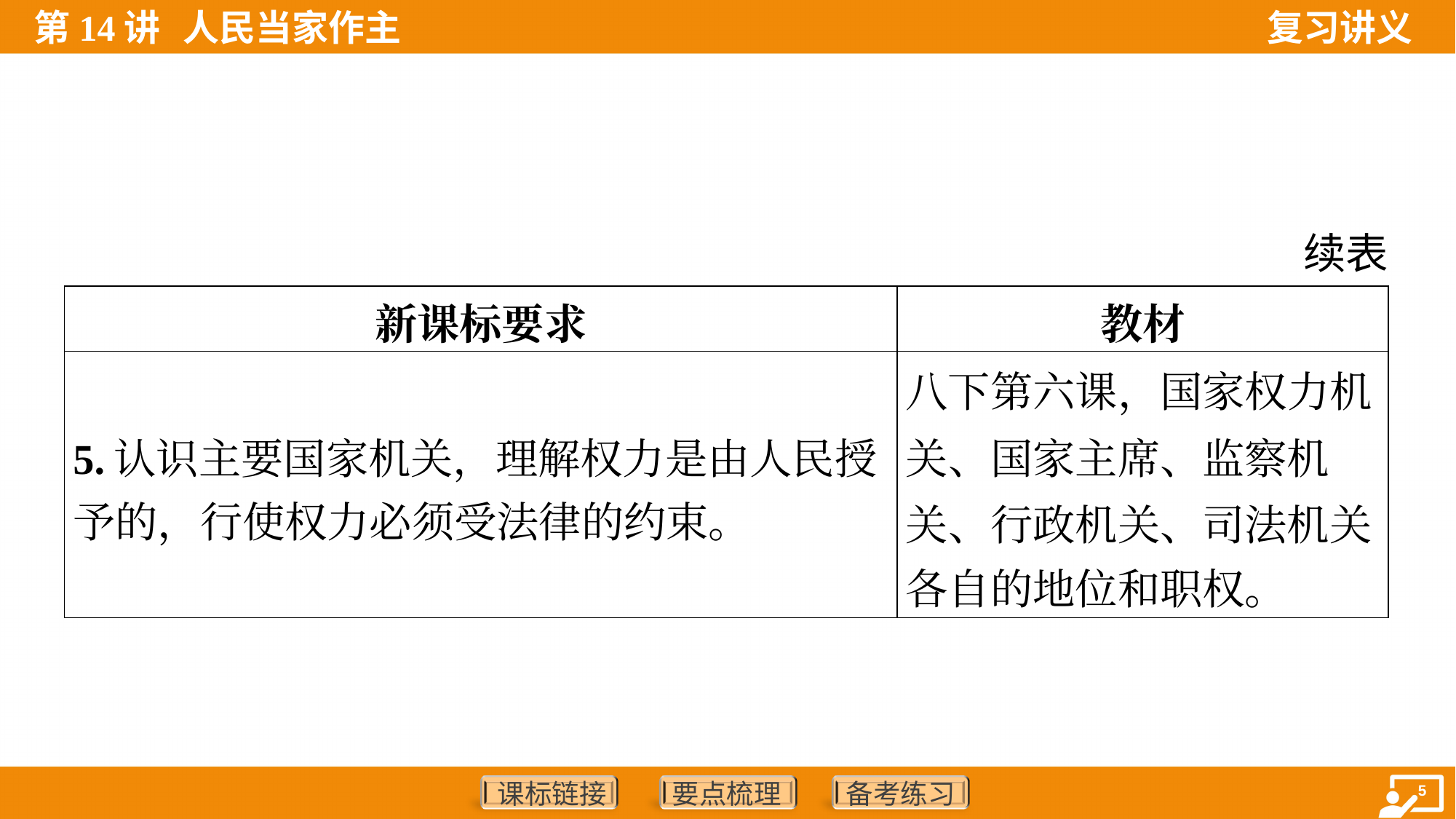

续表
| 新课标要求 | 教材 |
| --- | --- |
| 5.认识主要国家机关，理解权力是由人民授 予的，行使权力必须受法律的约束。 | 八下第六课，国家权力机 关、国家主席、监察机 关、行政机关、司法机关 各自的地位和职权。 |